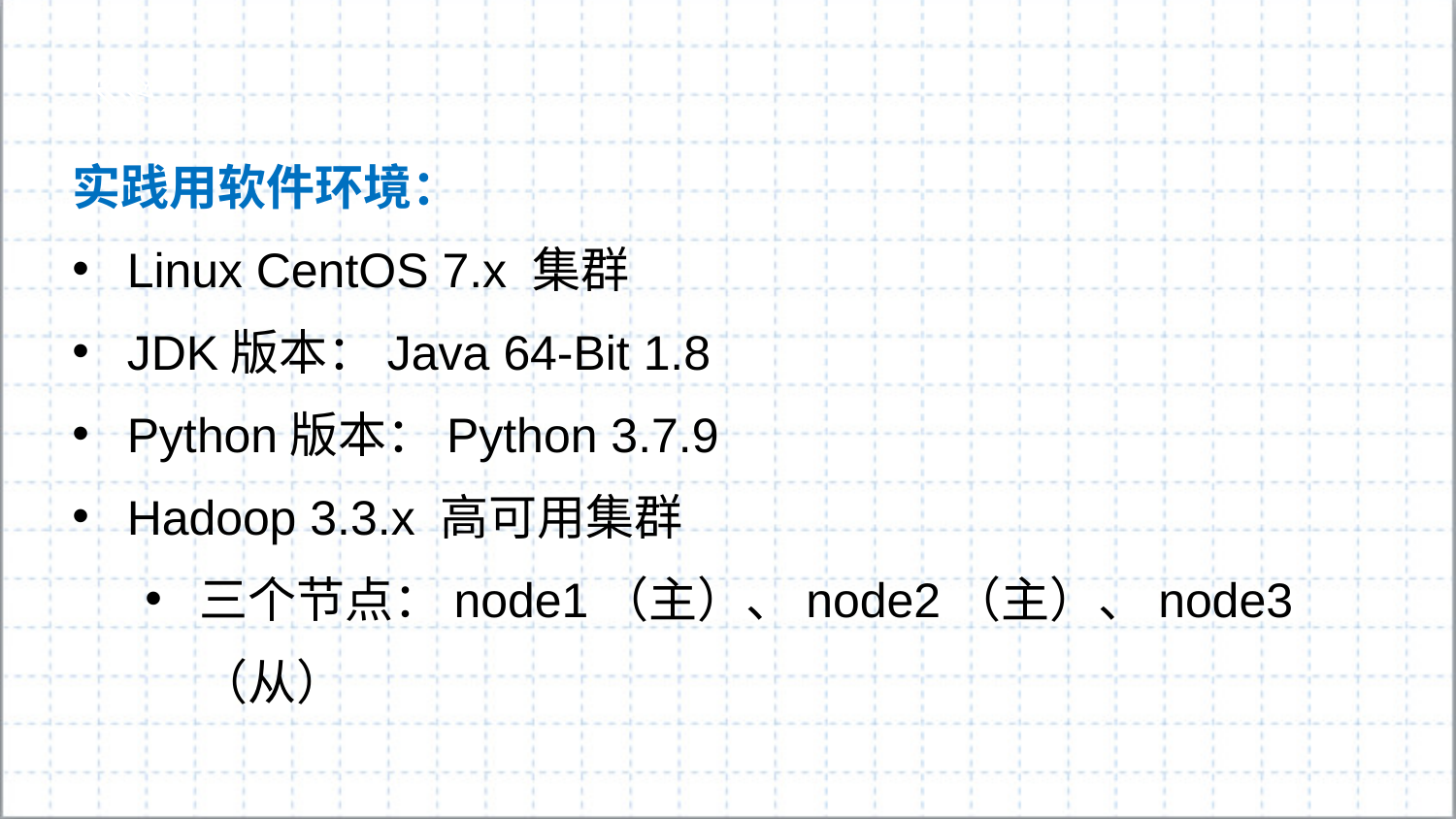

实践用软件环境：
Linux CentOS 7.x 集群
JDK版本：Java 64-Bit 1.8
Python版本：Python 3.7.9
Hadoop 3.3.x 高可用集群
三个节点：node1（主）、node2（主）、node3（从）